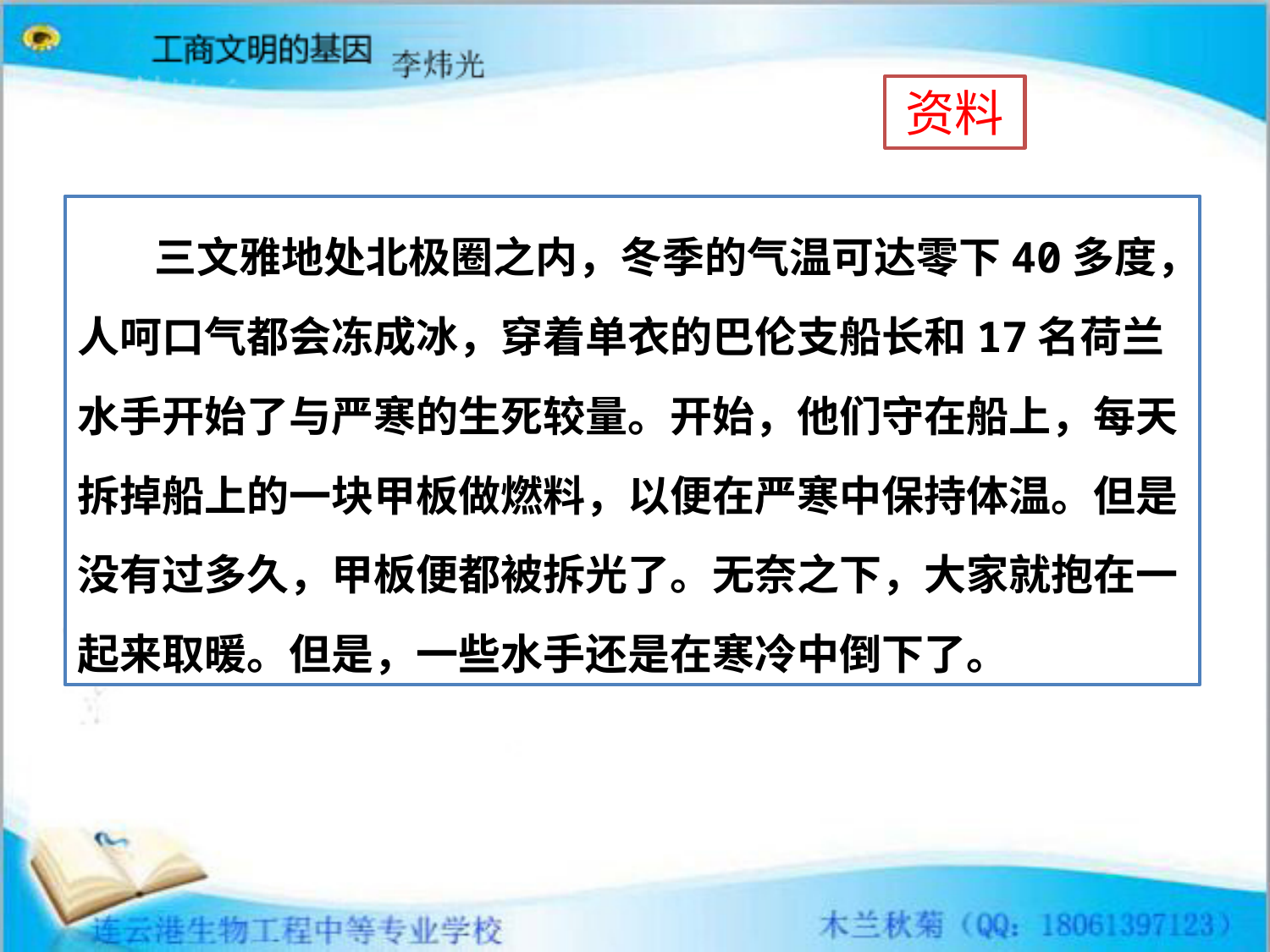

资料
       三文雅地处北极圈之内，冬季的气温可达零下40多度，人呵口气都会冻成冰，穿着单衣的巴伦支船长和17名荷兰水手开始了与严寒的生死较量。开始，他们守在船上，每天拆掉船上的一块甲板做燃料，以便在严寒中保持体温。但是没有过多久，甲板便都被拆光了。无奈之下，大家就抱在一起来取暖。但是，一些水手还是在寒冷中倒下了。